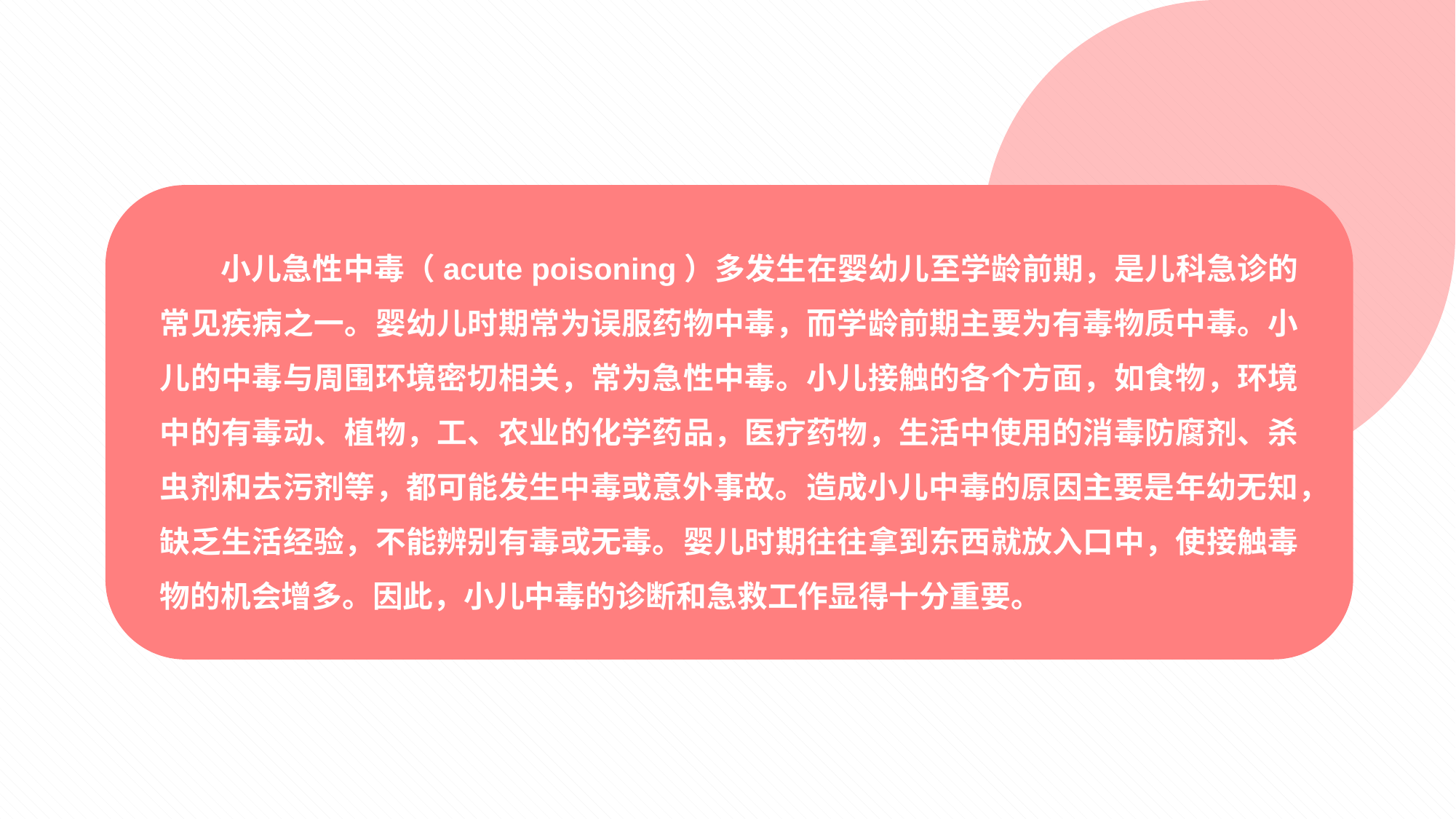

小儿急性中毒（acute poisoning）多发生在婴幼儿至学龄前期，是儿科急诊的常见疾病之一。婴幼儿时期常为误服药物中毒，而学龄前期主要为有毒物质中毒。小儿的中毒与周围环境密切相关，常为急性中毒。小儿接触的各个方面，如食物，环境中的有毒动、植物，工、农业的化学药品，医疗药物，生活中使用的消毒防腐剂、杀虫剂和去污剂等，都可能发生中毒或意外事故。造成小儿中毒的原因主要是年幼无知，缺乏生活经验，不能辨别有毒或无毒。婴儿时期往往拿到东西就放入口中，使接触毒物的机会增多。因此，小儿中毒的诊断和急救工作显得十分重要。